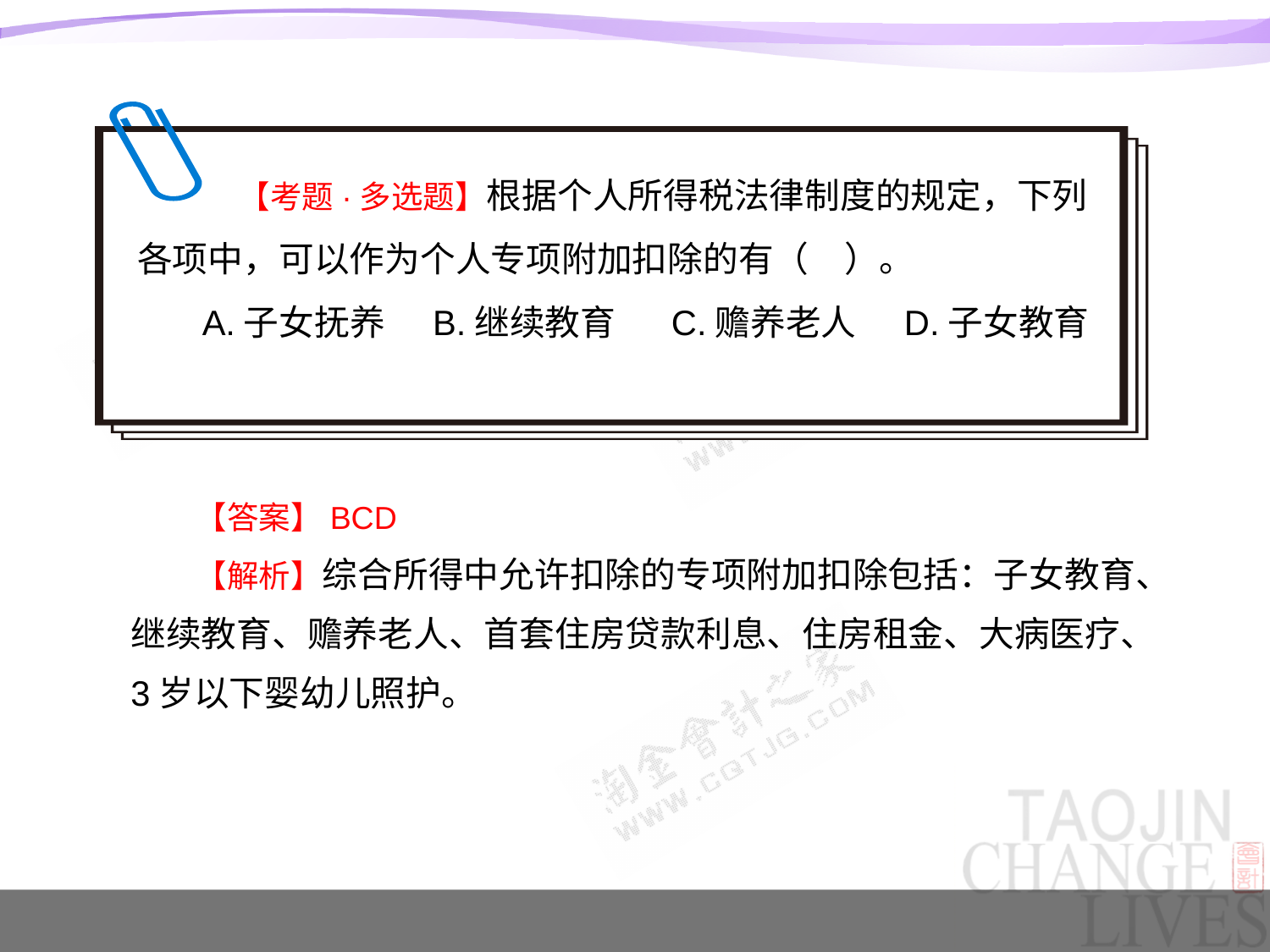

【考题·多选题】根据个人所得税法律制度的规定，下列各项中，可以作为个人专项附加扣除的有（　）。
A.子女抚养     B.继续教育      C.赡养老人     D.子女教育
【答案】BCD
【解析】综合所得中允许扣除的专项附加扣除包括：子女教育、继续教育、赡养老人、首套住房贷款利息、住房租金、大病医疗、3岁以下婴幼儿照护。